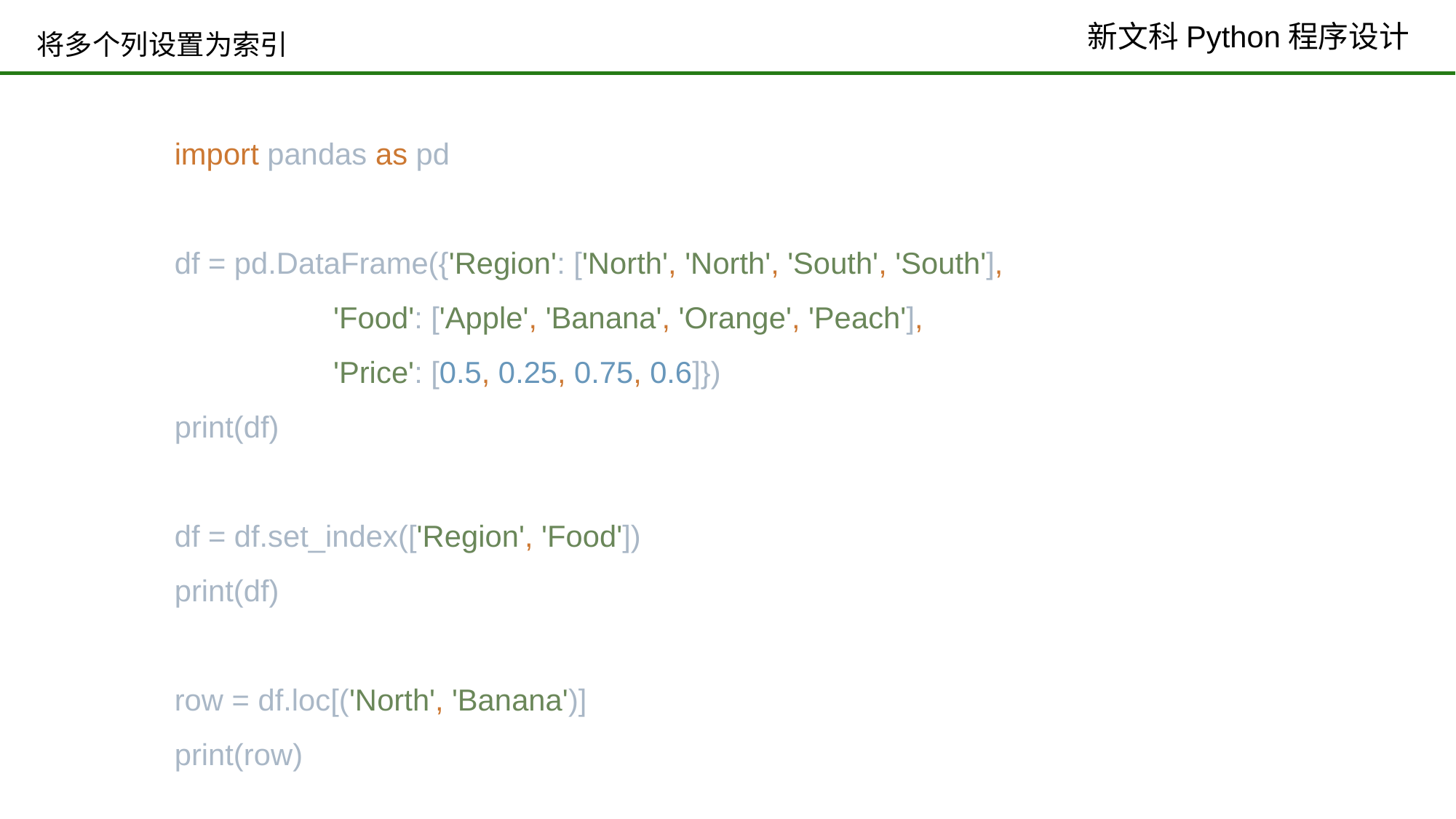

# 将多个列设置为索引
import pandas as pd
df = pd.DataFrame({'Region': ['North', 'North', 'South', 'South'],
                   'Food': ['Apple', 'Banana', 'Orange', 'Peach'],
                   'Price': [0.5, 0.25, 0.75, 0.6]})
print(df)
df = df.set_index(['Region', 'Food'])
print(df)
row = df.loc[('North', 'Banana')]
print(row)